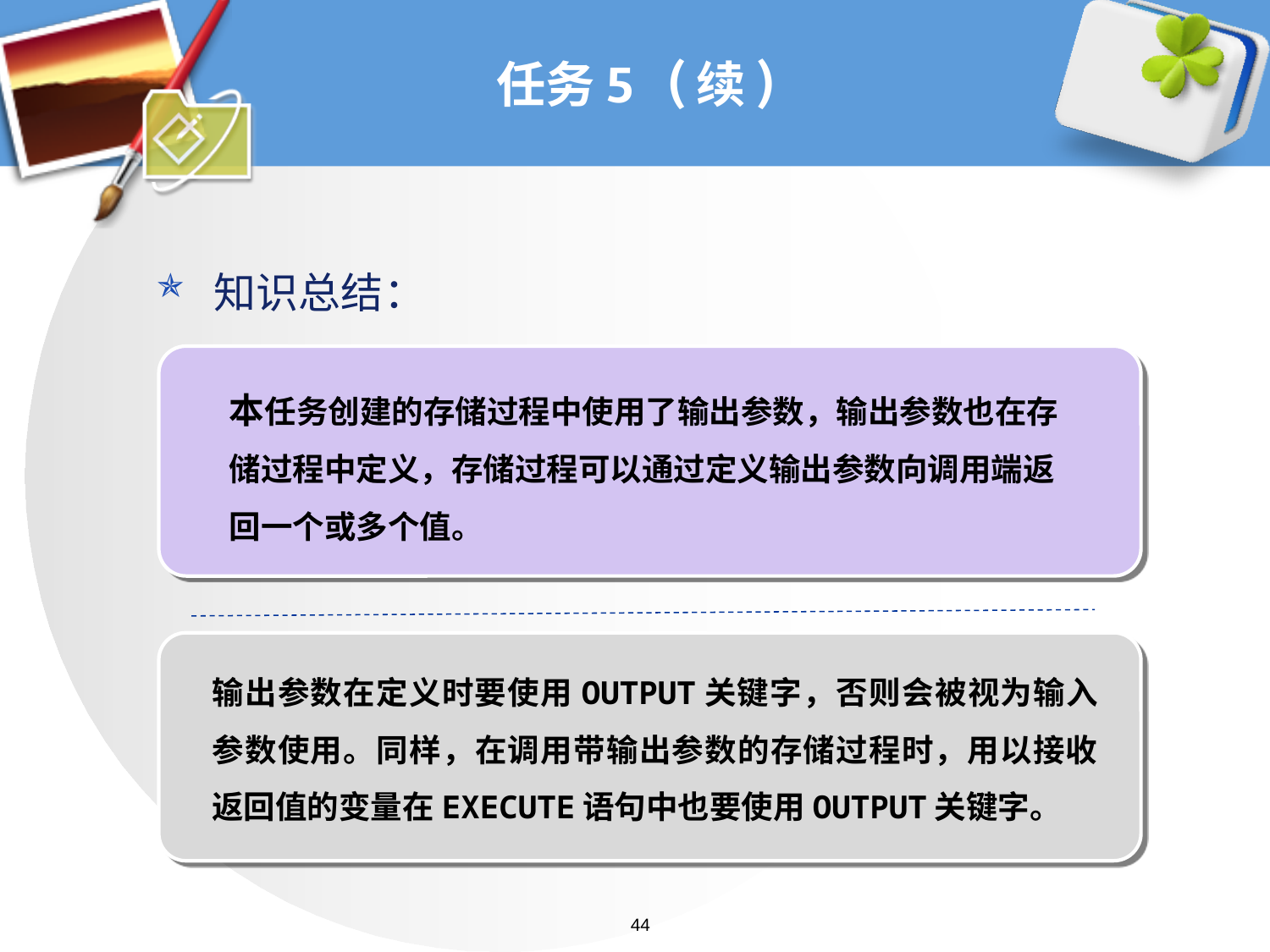

# 任务5    (续)
知识总结：

本任务创建的存储过程中使用了输出参数，输出参数也在存储过程中定义，存储过程可以通过定义输出参数向调用端返回一个或多个值。

输出参数在定义时要使用OUTPUT关键字，否则会被视为输入参数使用。同样，在调用带输出参数的存储过程时，用以接收返回值的变量在EXECUTE语句中也要使用OUTPUT关键字。
44